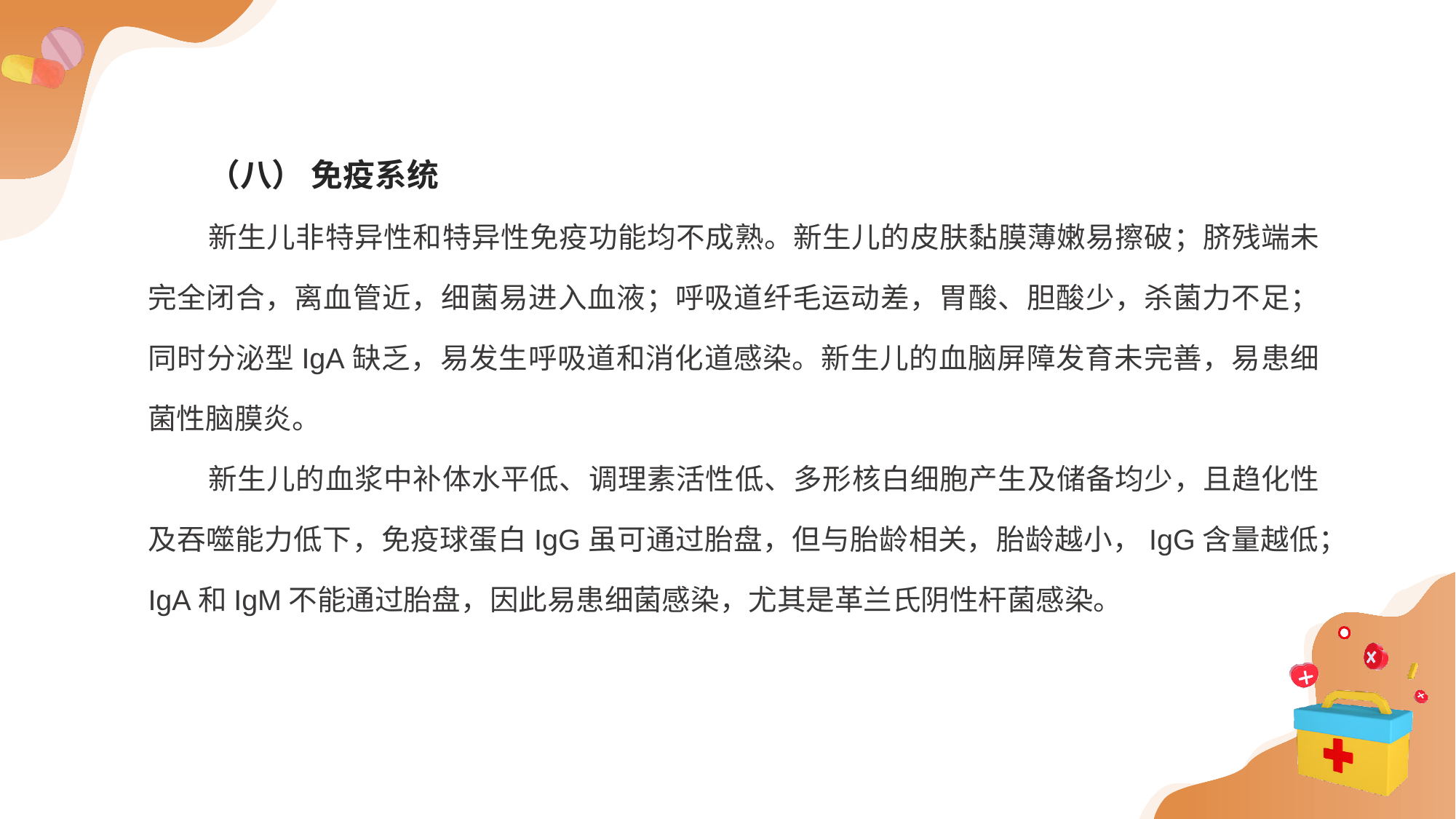

（八） 免疫系统
新生儿非特异性和特异性免疫功能均不成熟。新生儿的皮肤黏膜薄嫩易擦破；脐残端未完全闭合，离血管近，细菌易进入血液；呼吸道纤毛运动差，胃酸、胆酸少，杀菌力不足；同时分泌型IgA缺乏，易发生呼吸道和消化道感染。新生儿的血脑屏障发育未完善，易患细菌性脑膜炎。
新生儿的血浆中补体水平低、调理素活性低、多形核白细胞产生及储备均少，且趋化性及吞噬能力低下，免疫球蛋白IgG虽可通过胎盘，但与胎龄相关，胎龄越小，IgG含量越低；IgA和IgM不能通过胎盘，因此易患细菌感染，尤其是革兰氏阴性杆菌感染。